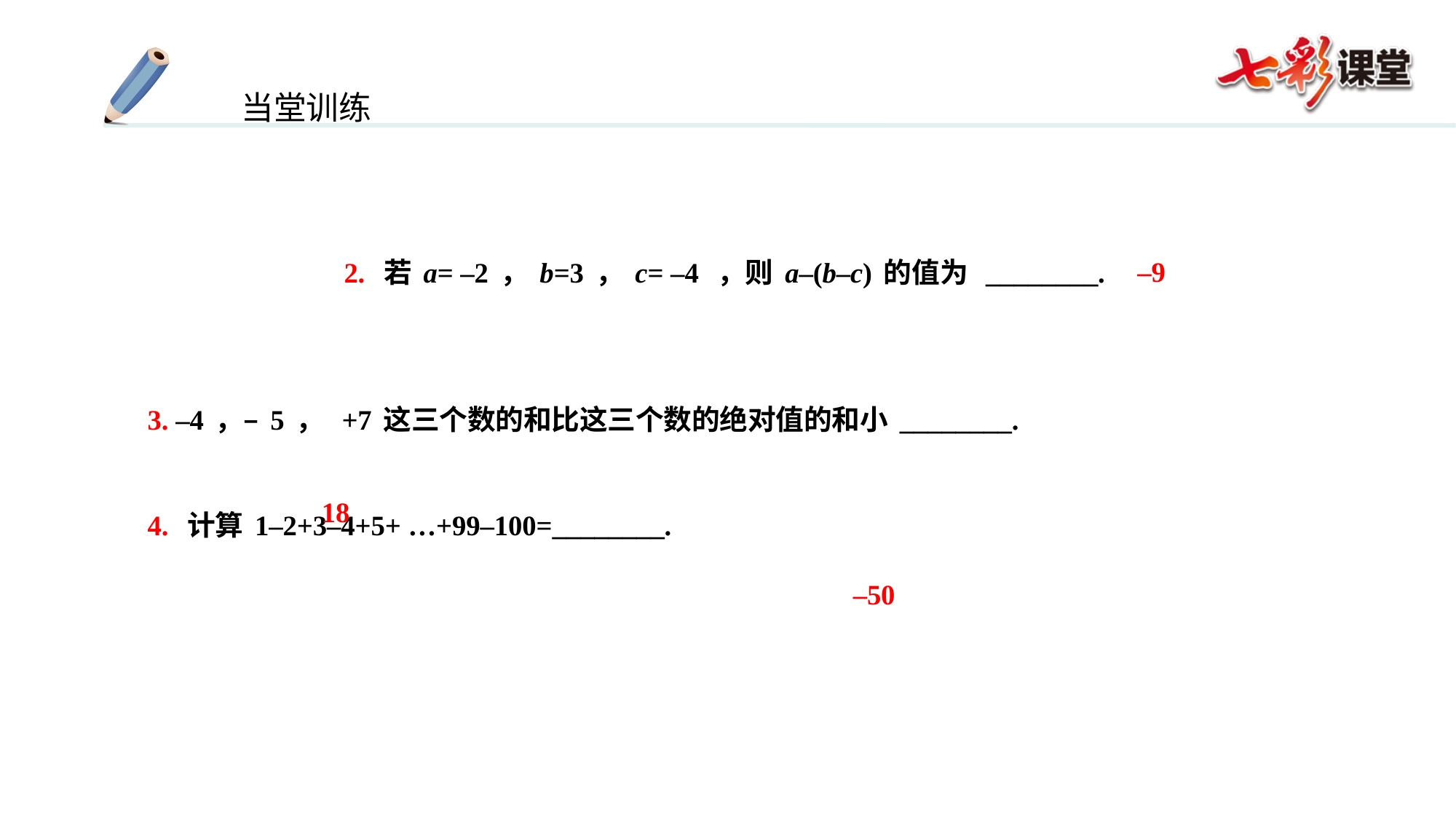

–9
2. 若a= –2，b=3，c= –4 ，则a–(b–c)的值为 ________.

3. –4，–5， +7这三个数的和比这三个数的绝对值的和小________.
4. 计算1–2+3–4+5+ …+99–100=________.
18
–50